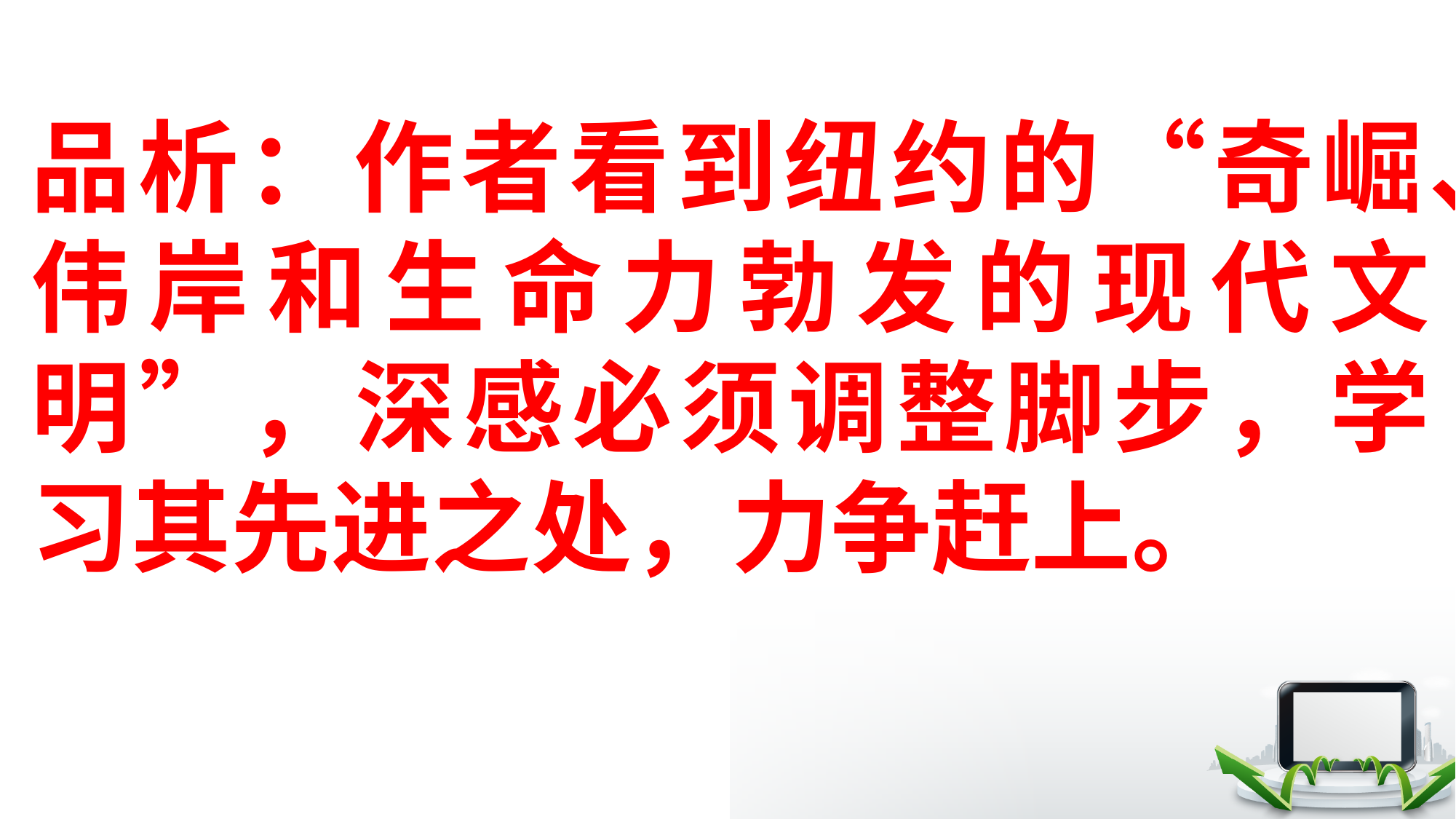

品析：作者看到纽约的“奇崛、伟岸和生命力勃发的现代文明”，深感必须调整脚步，学习其先进之处，力争赶上。